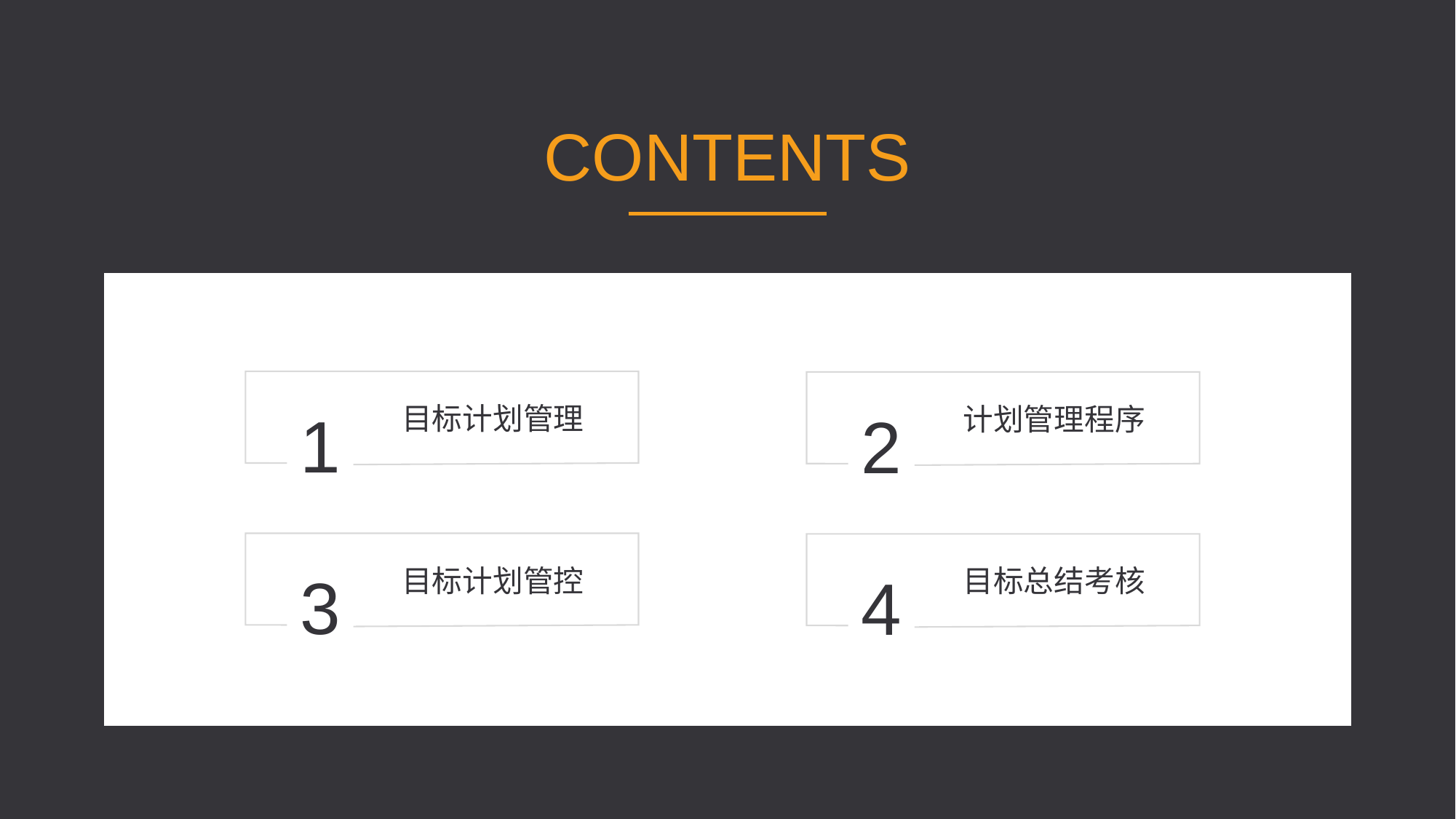

CONTENTS

目标计划管理
计划管理程序
1
2

目标计划管控
目标总结考核
3
4